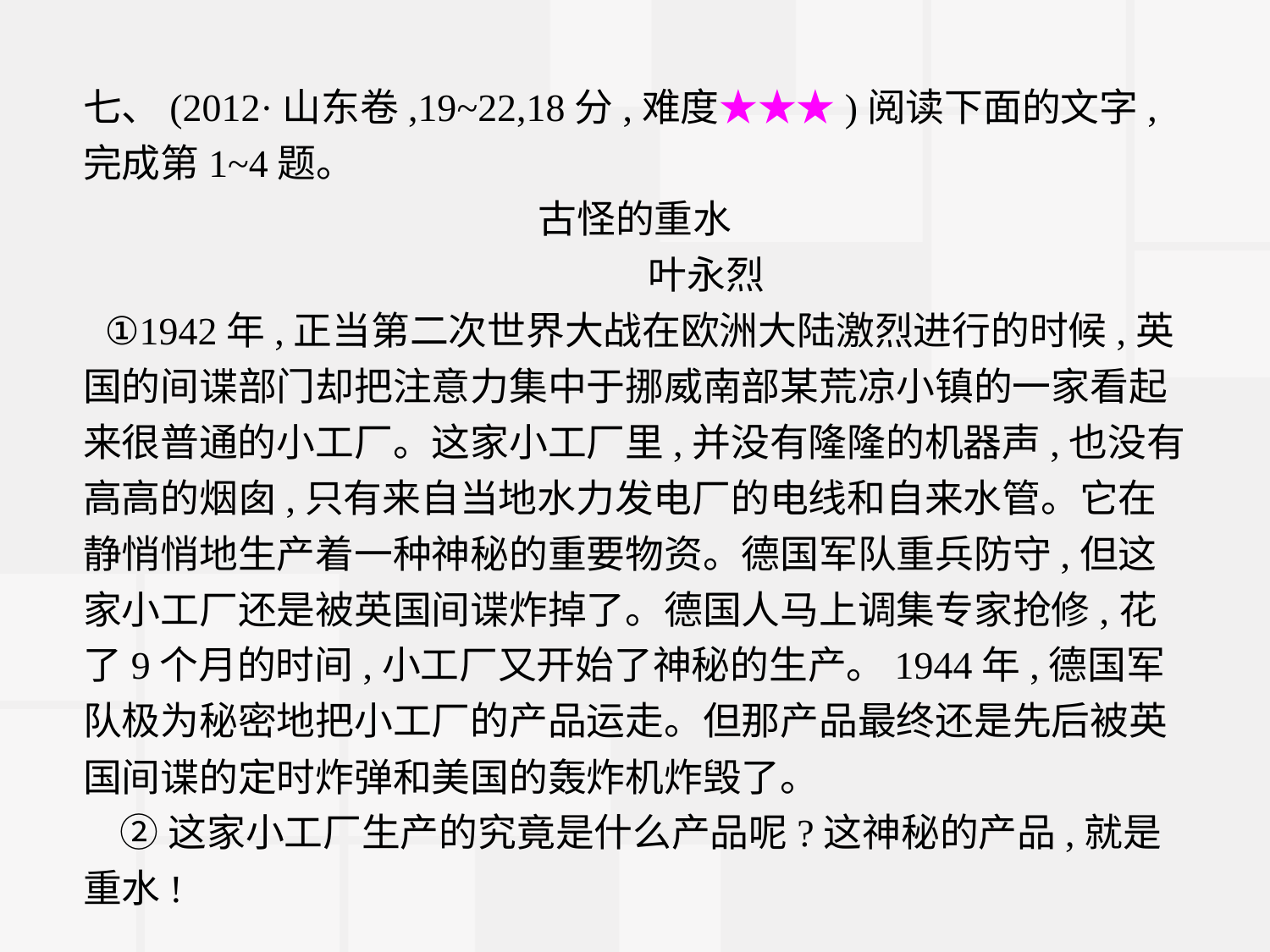

七、(2012·山东卷,19~22,18分,难度★★★)阅读下面的文字,完成第1~4题。
古怪的重水
	叶永烈
  ①1942年,正当第二次世界大战在欧洲大陆激烈进行的时候,英国的间谍部门却把注意力集中于挪威南部某荒凉小镇的一家看起来很普通的小工厂。这家小工厂里,并没有隆隆的机器声,也没有高高的烟囱,只有来自当地水力发电厂的电线和自来水管。它在静悄悄地生产着一种神秘的重要物资。德国军队重兵防守,但这家小工厂还是被英国间谍炸掉了。德国人马上调集专家抢修,花了9个月的时间,小工厂又开始了神秘的生产。1944年,德国军队极为秘密地把小工厂的产品运走。但那产品最终还是先后被英国间谍的定时炸弹和美国的轰炸机炸毁了。
②这家小工厂生产的究竟是什么产品呢?这神秘的产品,就是重水!